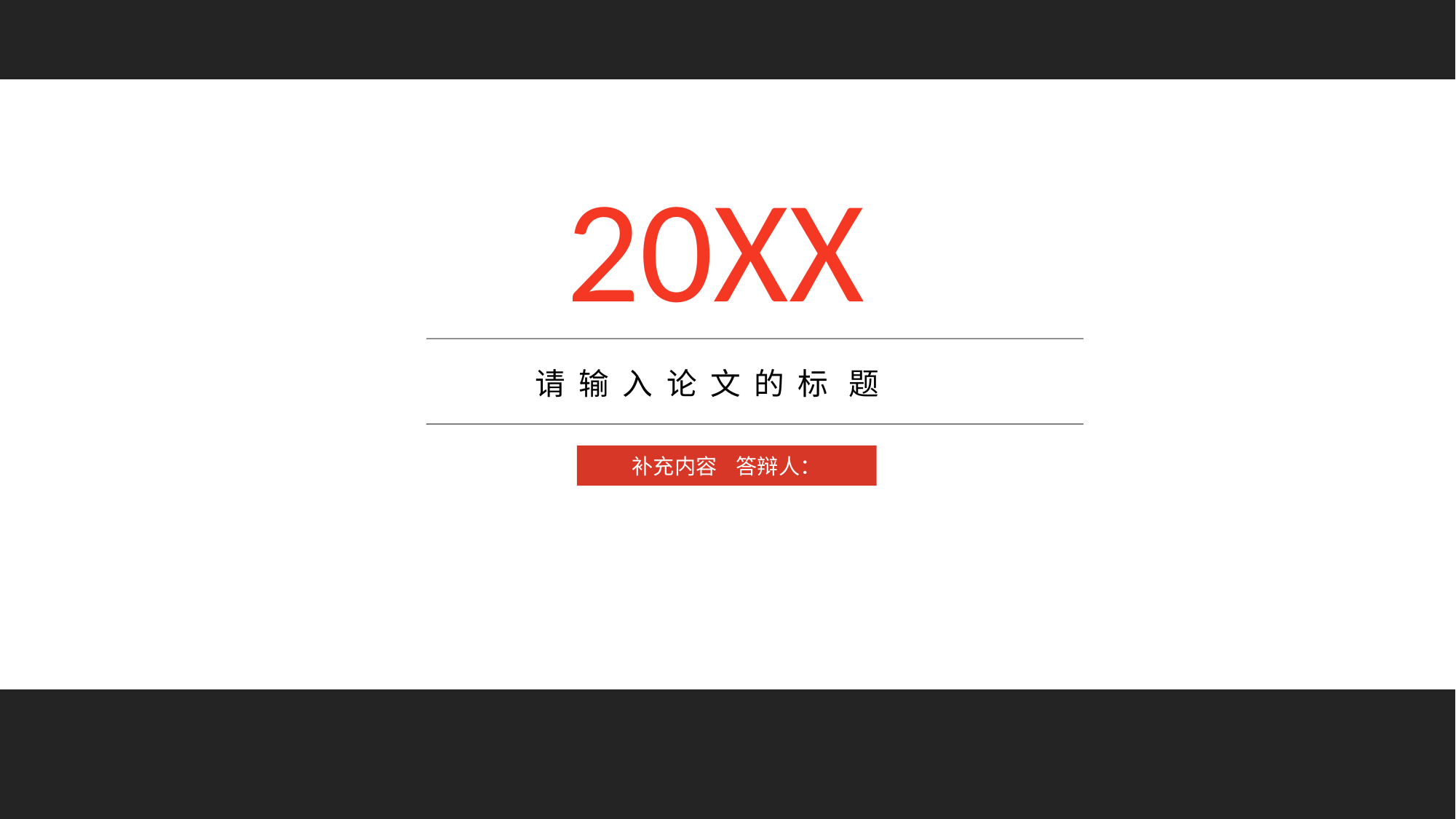

20XX

      请  输  入  论  文  的  标   题

补充内容    答辩人：